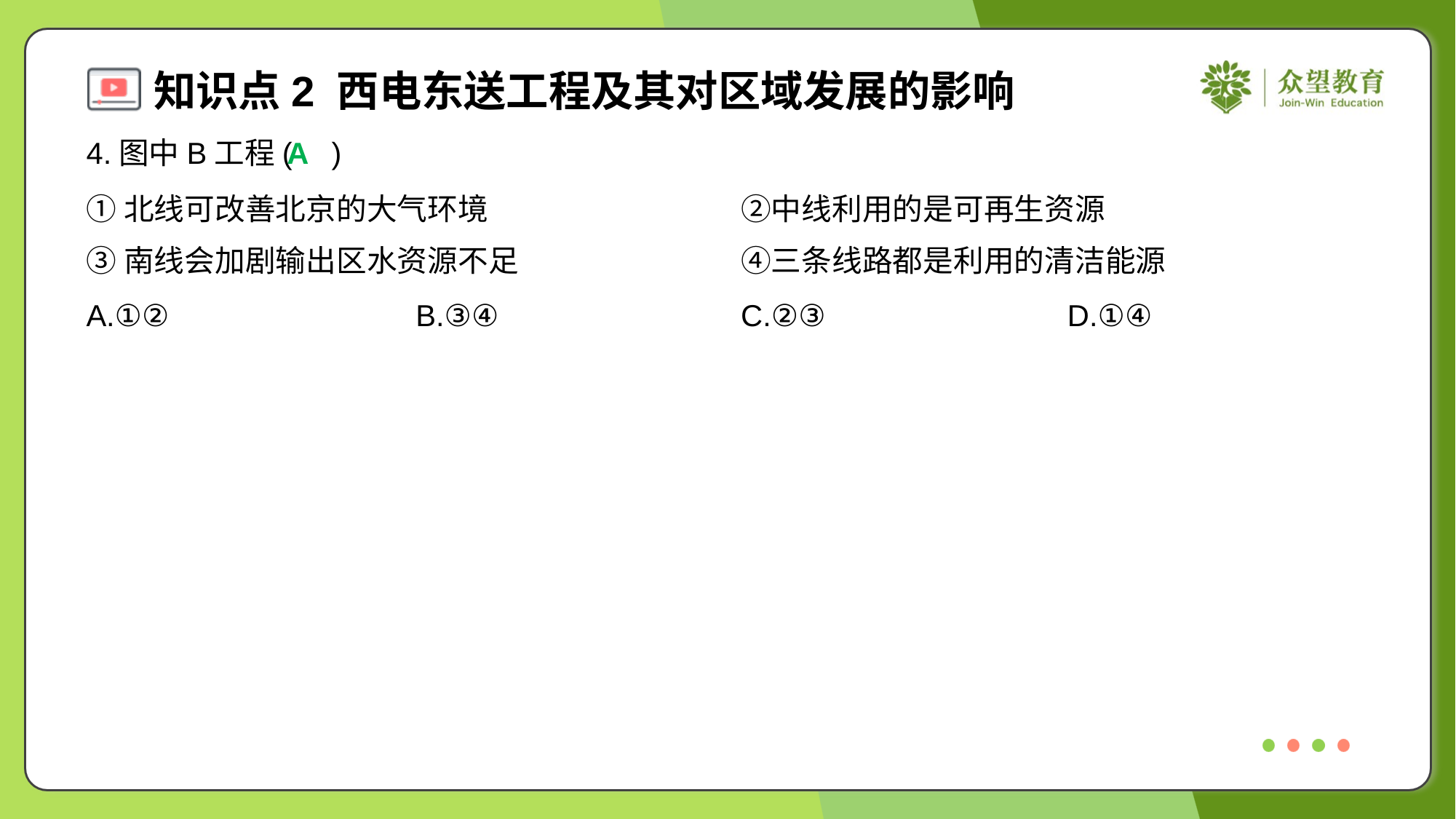

4.图中B工程(     )
A
①北线可改善北京的大气环境	②中线利用的是可再生资源
③南线会加剧输出区水资源不足	④三条线路都是利用的清洁能源
A.①②	B.③④	C.②③	D.①④